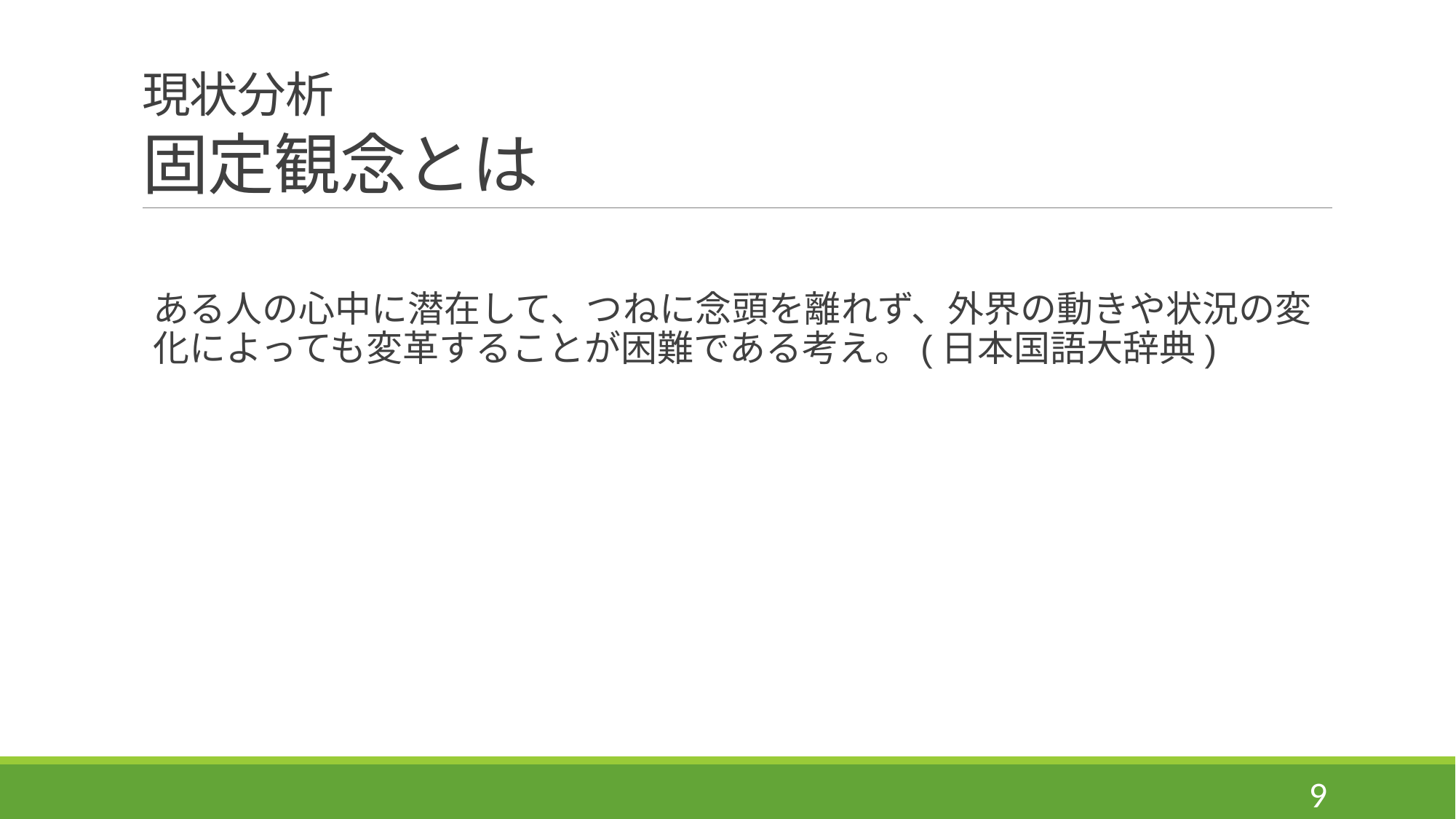

# 現状分析 固定観念とは

ある人の心中に潜在して、つねに念頭を離れず、外界の動きや状況の変化によっても変革することが困難である考え。(日本国語大辞典)
9